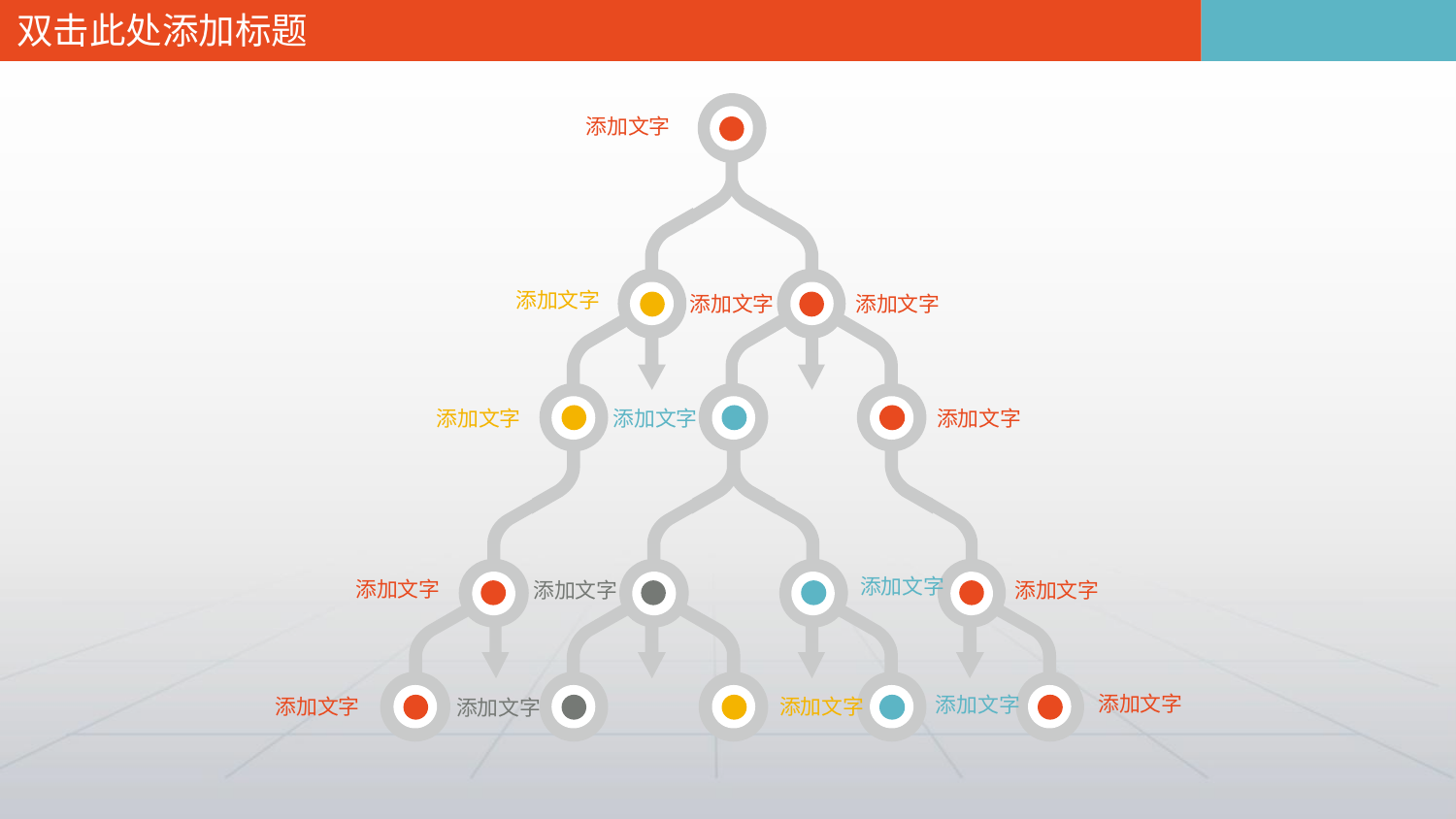

双击此处添加标题

添加文字

添加文字

添加文字
添加文字

添加文字
添加文字
添加文字

添加文字
添加文字
添加文字
添加文字

添加文字
添加文字

添加文字
添加文字
添加文字